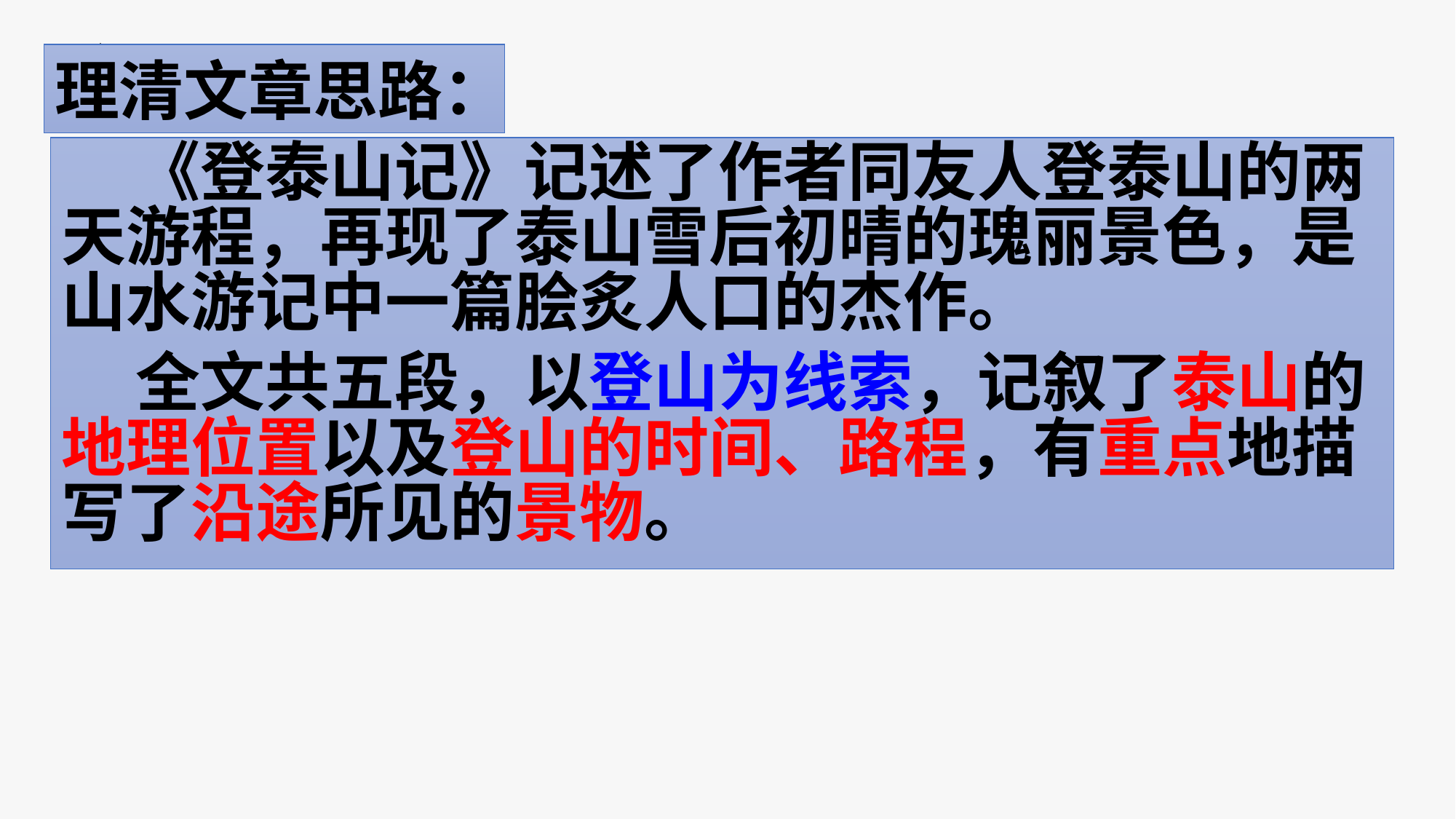

理清文章思路：
        《登泰山记》记述了作者同友人登泰山的两天游程，再现了泰山雪后初晴的瑰丽景色，是山水游记中一篇脍炙人口的杰作。
    全文共五段，以登山为线索，记叙了泰山的地理位置以及登山的时间、路程，有重点地描写了沿途所见的景物。